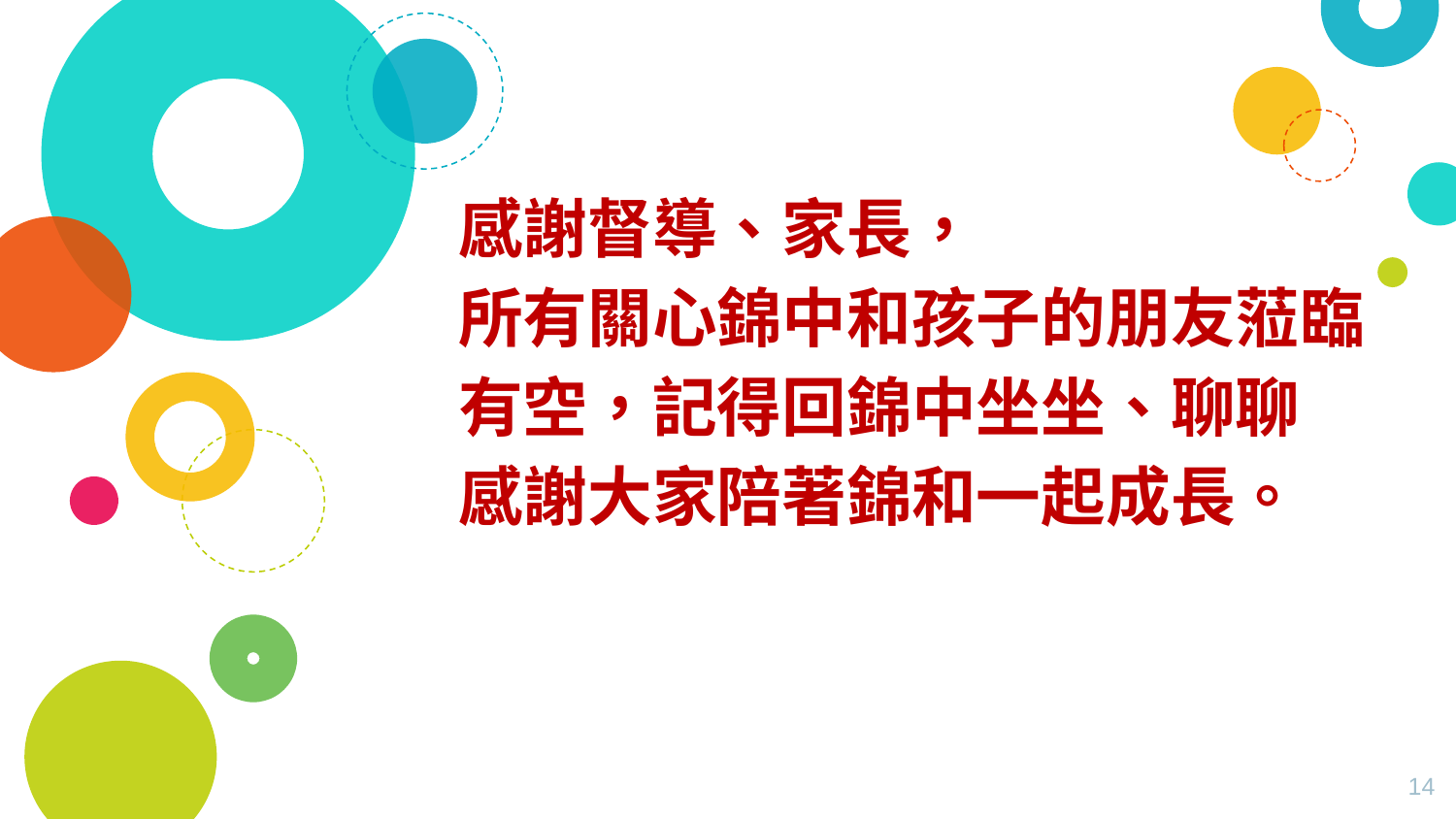

感謝督導、家長，
所有關心錦中和孩子的朋友蒞臨
有空，記得回錦中坐坐、聊聊
感謝大家陪著錦和一起成長。
14